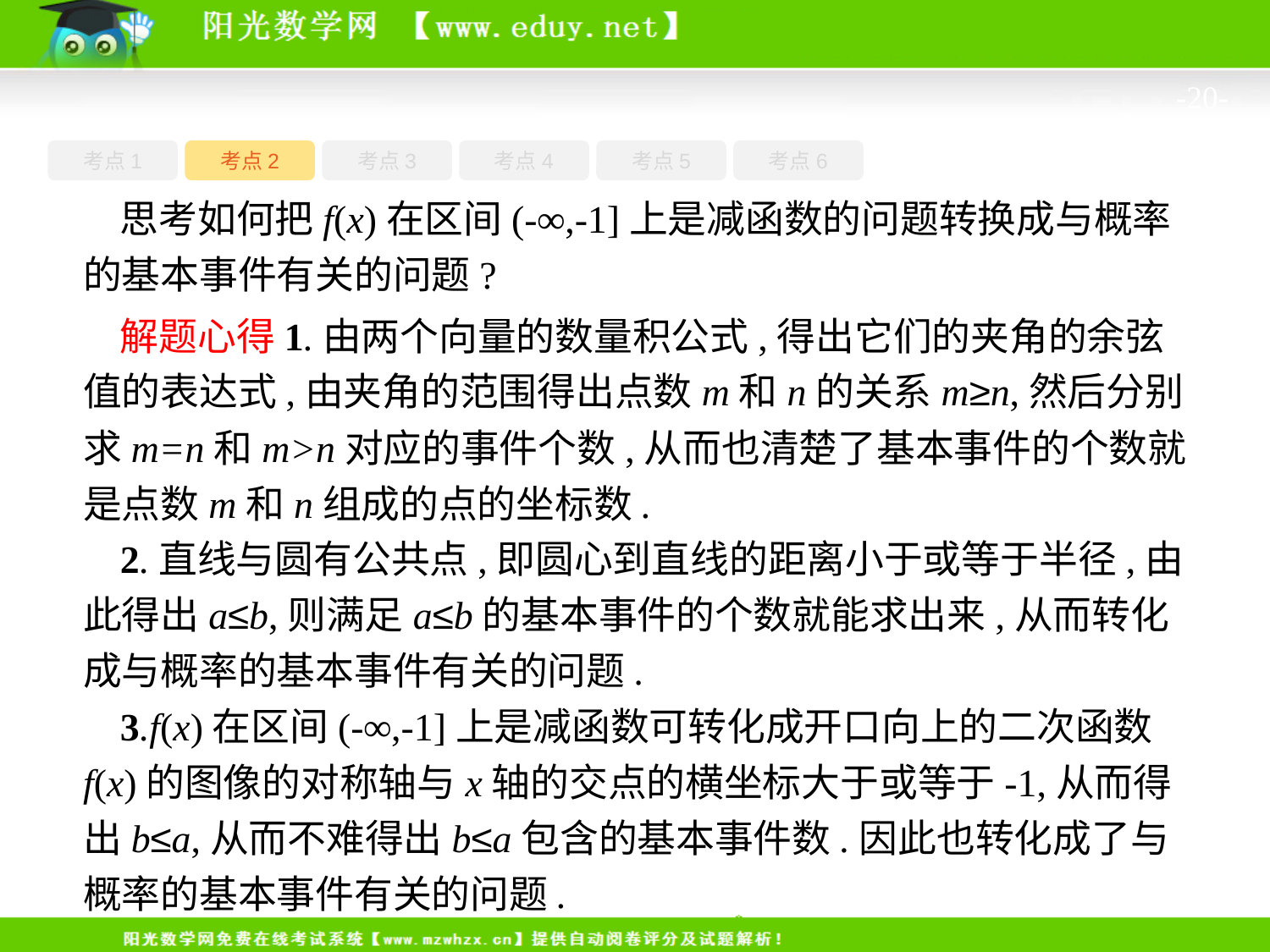

-20-
考点1
考点3
考点5
考点6
考点2
考点4
思考如何把f(x)在区间(-∞,-1]上是减函数的问题转换成与概率的基本事件有关的问题?
解题心得1.由两个向量的数量积公式,得出它们的夹角的余弦值的表达式,由夹角的范围得出点数m和n的关系m≥n,然后分别求m=n和m>n对应的事件个数,从而也清楚了基本事件的个数就是点数m和n组成的点的坐标数.
2.直线与圆有公共点,即圆心到直线的距离小于或等于半径,由此得出a≤b,则满足a≤b的基本事件的个数就能求出来,从而转化成与概率的基本事件有关的问题.
3.f(x)在区间(-∞,-1]上是减函数可转化成开口向上的二次函数f(x)的图像的对称轴与x轴的交点的横坐标大于或等于-1,从而得出b≤a,从而不难得出b≤a包含的基本事件数.因此也转化成了与概率的基本事件有关的问题.